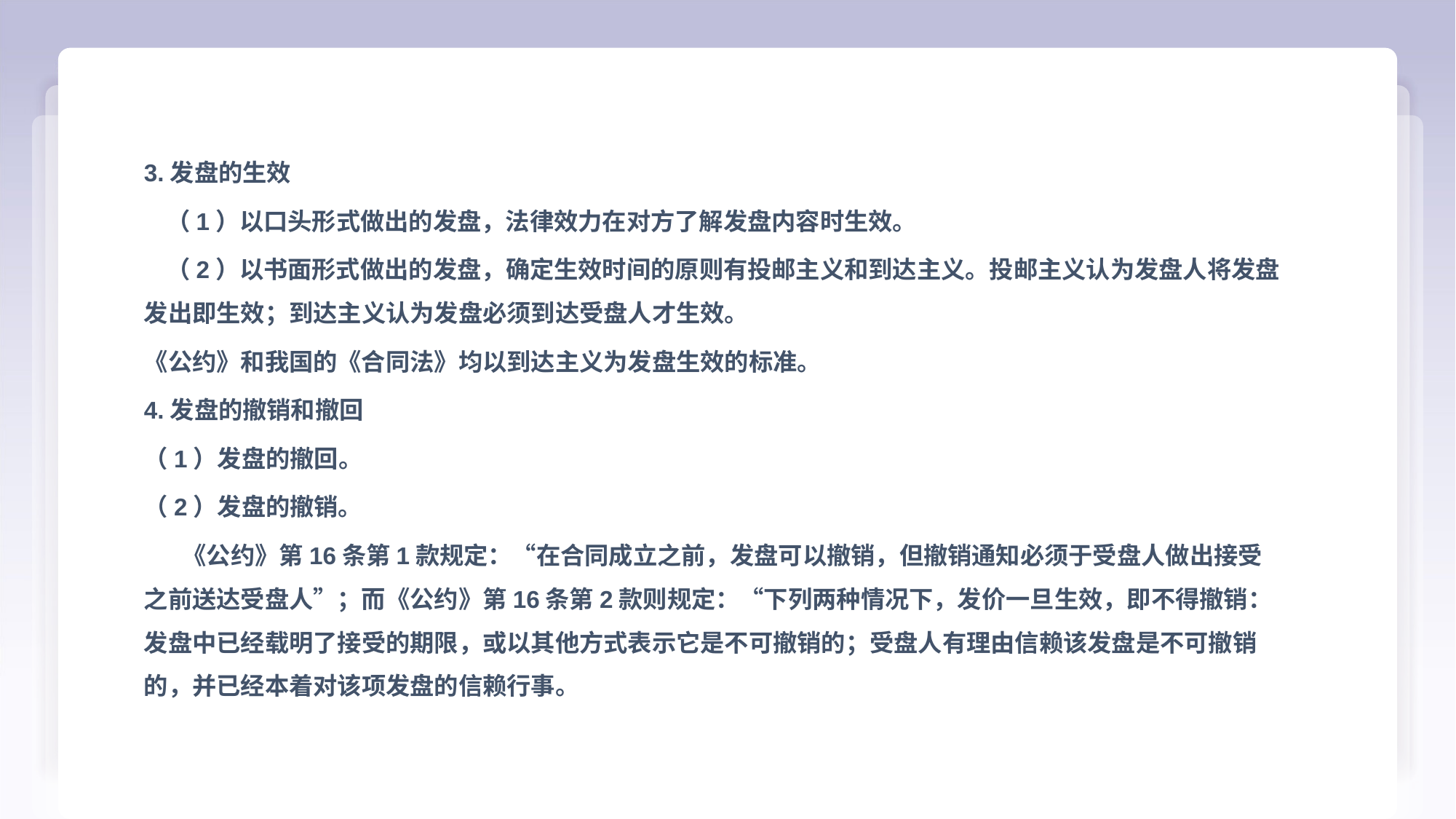

3.发盘的生效
   （1）以口头形式做出的发盘，法律效力在对方了解发盘内容时生效。
   （2）以书面形式做出的发盘，确定生效时间的原则有投邮主义和到达主义。投邮主义认为发盘人将发盘发出即生效；到达主义认为发盘必须到达受盘人才生效。
《公约》和我国的《合同法》均以到达主义为发盘生效的标准。
4.发盘的撤销和撤回
（1）发盘的撤回。
（2）发盘的撤销。
      《公约》第16条第1款规定：“在合同成立之前，发盘可以撤销，但撤销通知必须于受盘人做出接受之前送达受盘人”；而《公约》第16条第2款则规定：“下列两种情况下，发价一旦生效，即不得撤销：发盘中已经载明了接受的期限，或以其他方式表示它是不可撤销的；受盘人有理由信赖该发盘是不可撤销的，并已经本着对该项发盘的信赖行事。